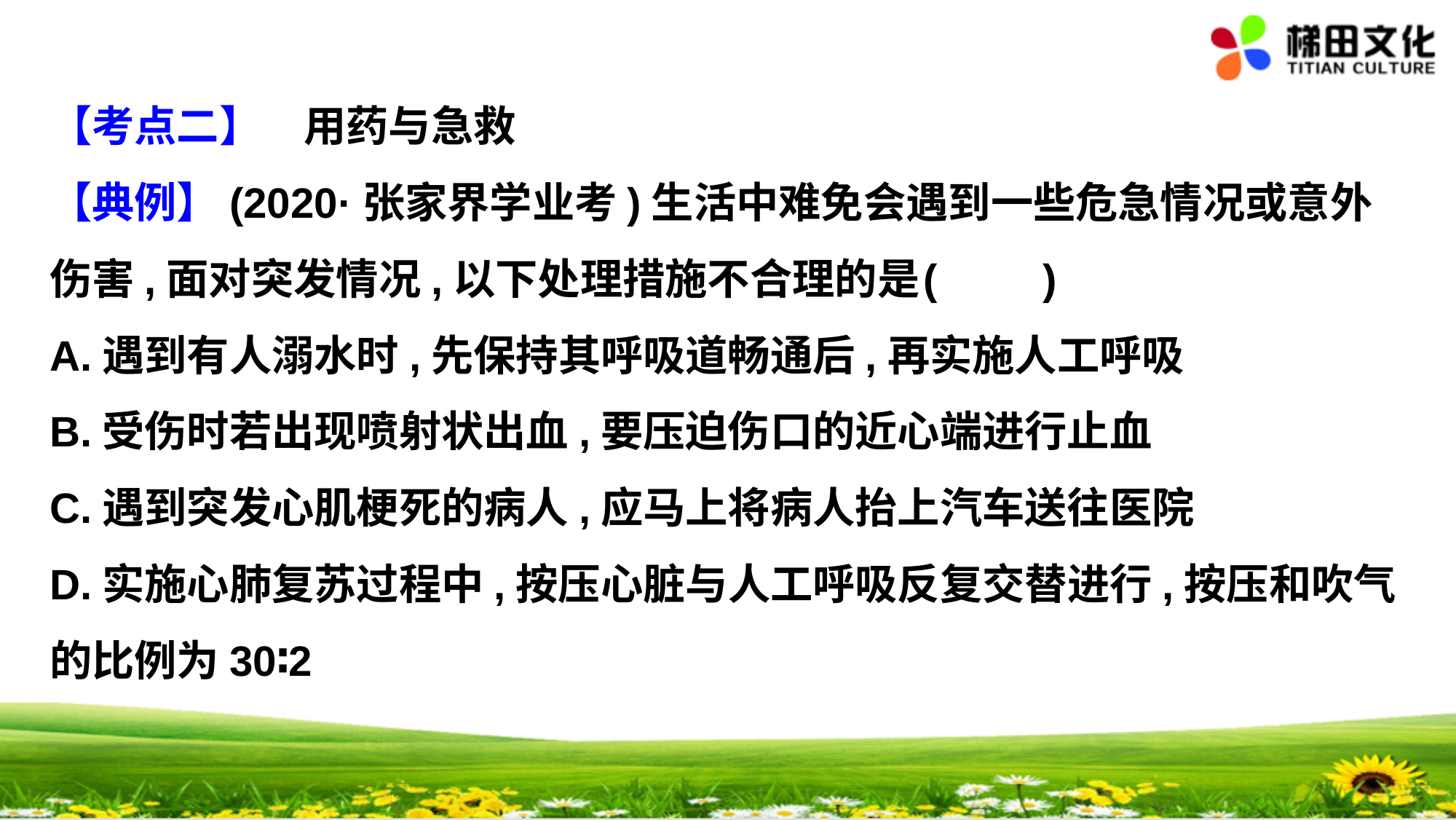

【考点二】　用药与急救
【典例】(2020·张家界学业考)生活中难免会遇到一些危急情况或意外伤害,面对突发情况,以下处理措施不合理的是	(　　)
A.遇到有人溺水时,先保持其呼吸道畅通后,再实施人工呼吸
B.受伤时若出现喷射状出血,要压迫伤口的近心端进行止血
C.遇到突发心肌梗死的病人,应马上将病人抬上汽车送往医院
D.实施心肺复苏过程中,按压心脏与人工呼吸反复交替进行,按压和吹气的比例为30∶2